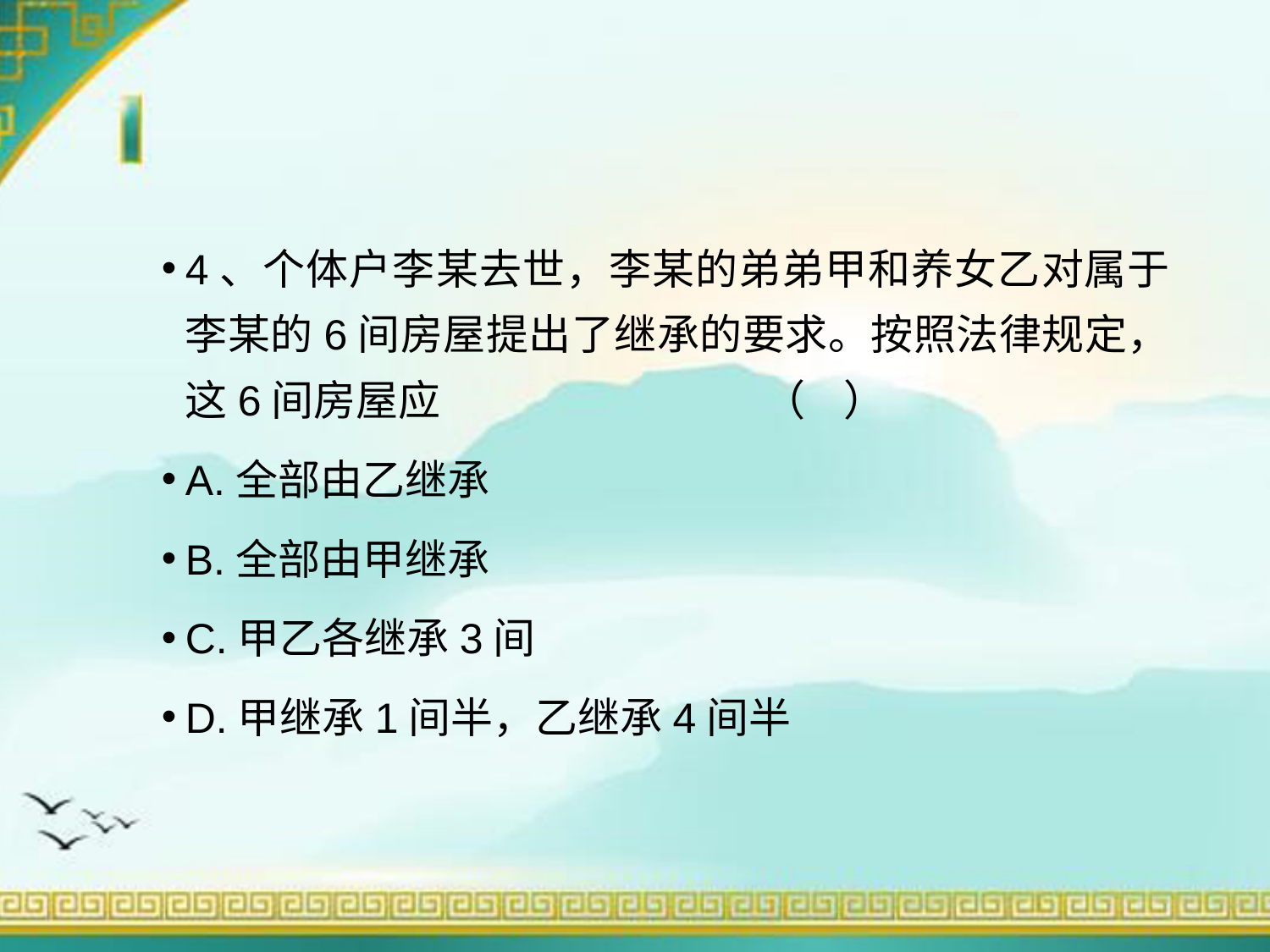

4、个体户李某去世，李某的弟弟甲和养女乙对属于李某的6间房屋提出了继承的要求。按照法律规定，这6间房屋应                                  （    ）
A.全部由乙继承
B.全部由甲继承
C.甲乙各继承3间
D.甲继承1间半，乙继承4间半